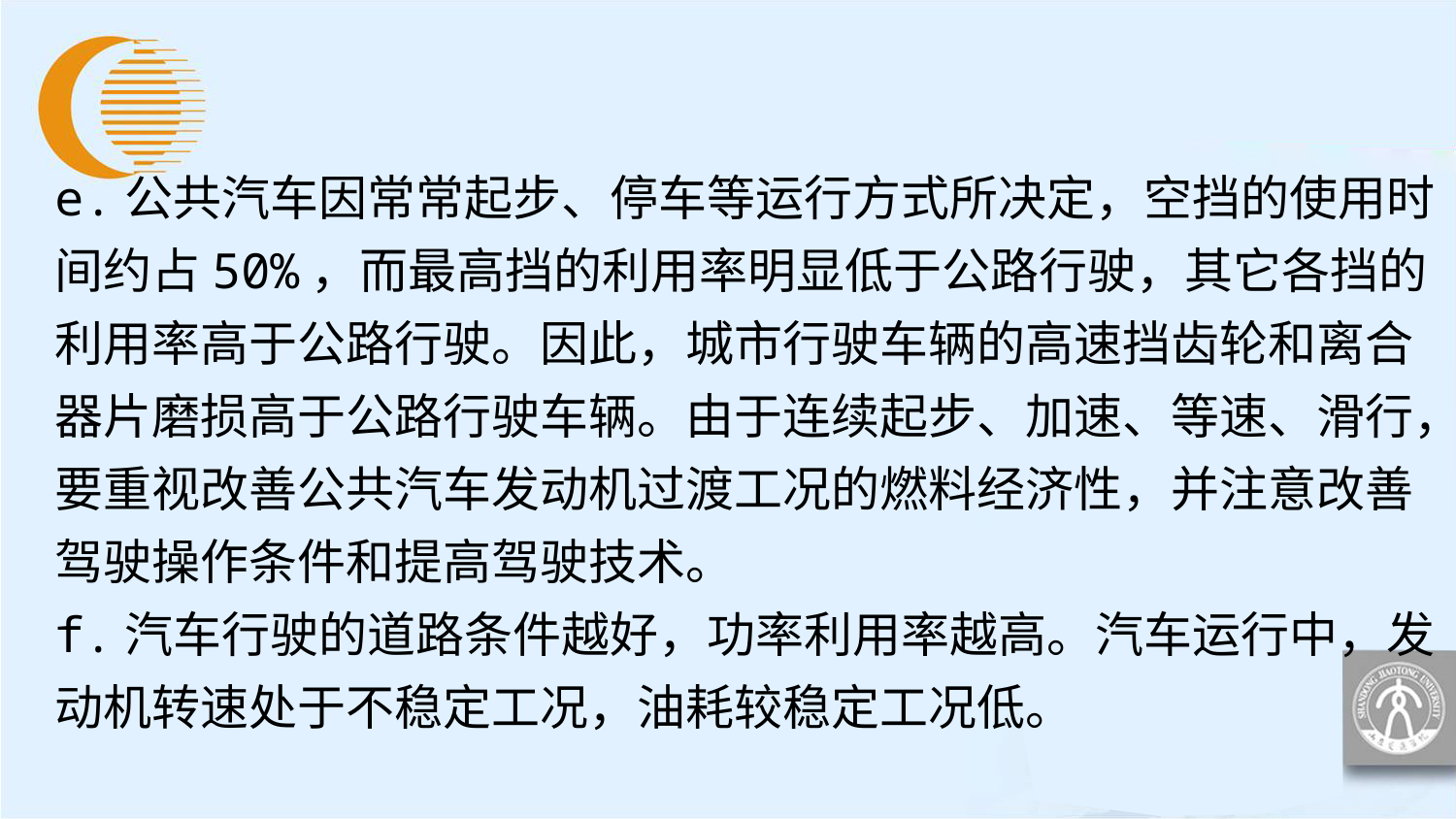

e.公共汽车因常常起步、停车等运行方式所决定，空挡的使用时间约占50%，而最高挡的利用率明显低于公路行驶，其它各挡的利用率高于公路行驶。因此，城市行驶车辆的高速挡齿轮和离合器片磨损高于公路行驶车辆。由于连续起步、加速、等速、滑行，要重视改善公共汽车发动机过渡工况的燃料经济性，并注意改善驾驶操作条件和提高驾驶技术。
f.汽车行驶的道路条件越好，功率利用率越高。汽车运行中，发动机转速处于不稳定工况，油耗较稳定工况低。